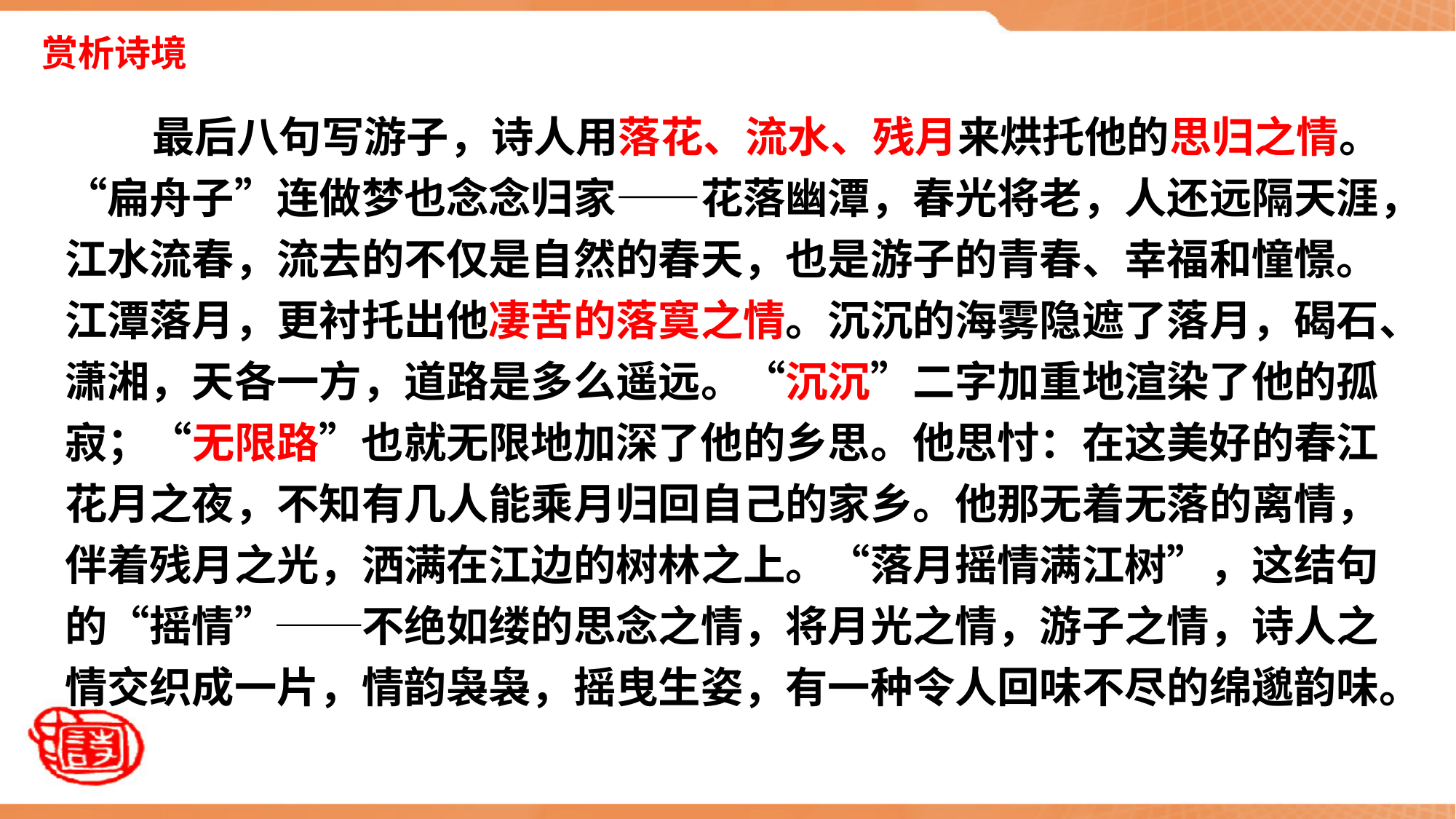

赏析诗境
        最后八句写游子，诗人用落花、流水、残月来烘托他的思归之情。“扁舟子”连做梦也念念归家——花落幽潭，春光将老，人还远隔天涯，江水流春，流去的不仅是自然的春天，也是游子的青春、幸福和憧憬。江潭落月，更衬托出他凄苦的落寞之情。沉沉的海雾隐遮了落月，碣石、潇湘，天各一方，道路是多么遥远。“沉沉”二字加重地渲染了他的孤寂；“无限路”也就无限地加深了他的乡思。他思忖：在这美好的春江花月之夜，不知有几人能乘月归回自己的家乡。他那无着无落的离情，伴着残月之光，洒满在江边的树林之上。“落月摇情满江树”，这结句的“摇情”──不绝如缕的思念之情，将月光之情，游子之情，诗人之情交织成一片，情韵袅袅，摇曳生姿，有一种令人回味不尽的绵邈韵味。